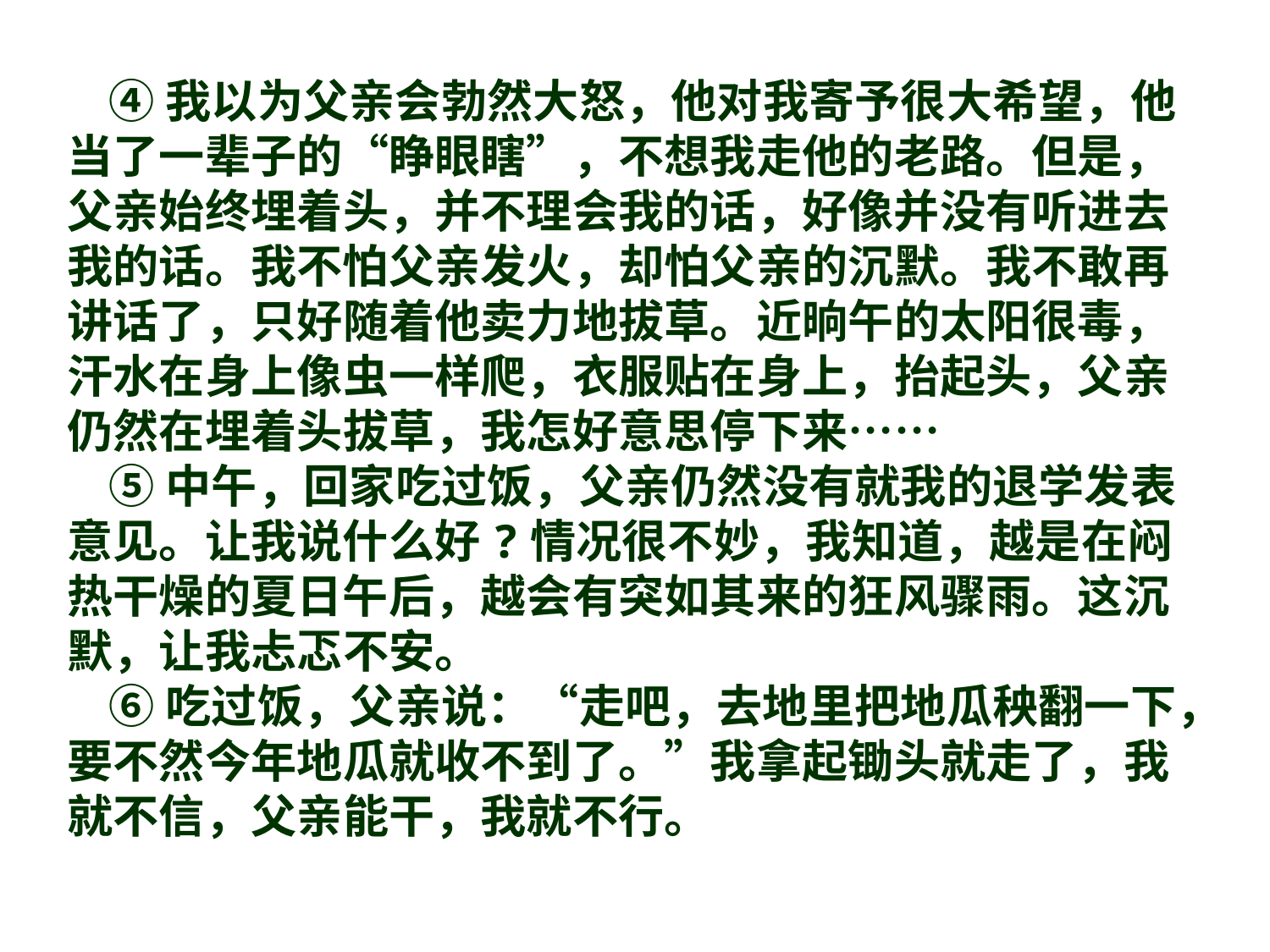

④我以为父亲会勃然大怒，他对我寄予很大希望，他当了一辈子的“睁眼瞎”，不想我走他的老路。但是，父亲始终埋着头，并不理会我的话，好像并没有听进去我的话。我不怕父亲发火，却怕父亲的沉默。我不敢再讲话了，只好随着他卖力地拔草。近晌午的太阳很毒，汗水在身上像虫一样爬，衣服贴在身上，抬起头，父亲仍然在埋着头拔草，我怎好意思停下来……
    ⑤中午，回家吃过饭，父亲仍然没有就我的退学发表意见。让我说什么好?情况很不妙，我知道，越是在闷热干燥的夏日午后，越会有突如其来的狂风骤雨。这沉默，让我忐忑不安。
    ⑥吃过饭，父亲说：“走吧，去地里把地瓜秧翻一下，要不然今年地瓜就收不到了。”我拿起锄头就走了，我就不信，父亲能干，我就不行。